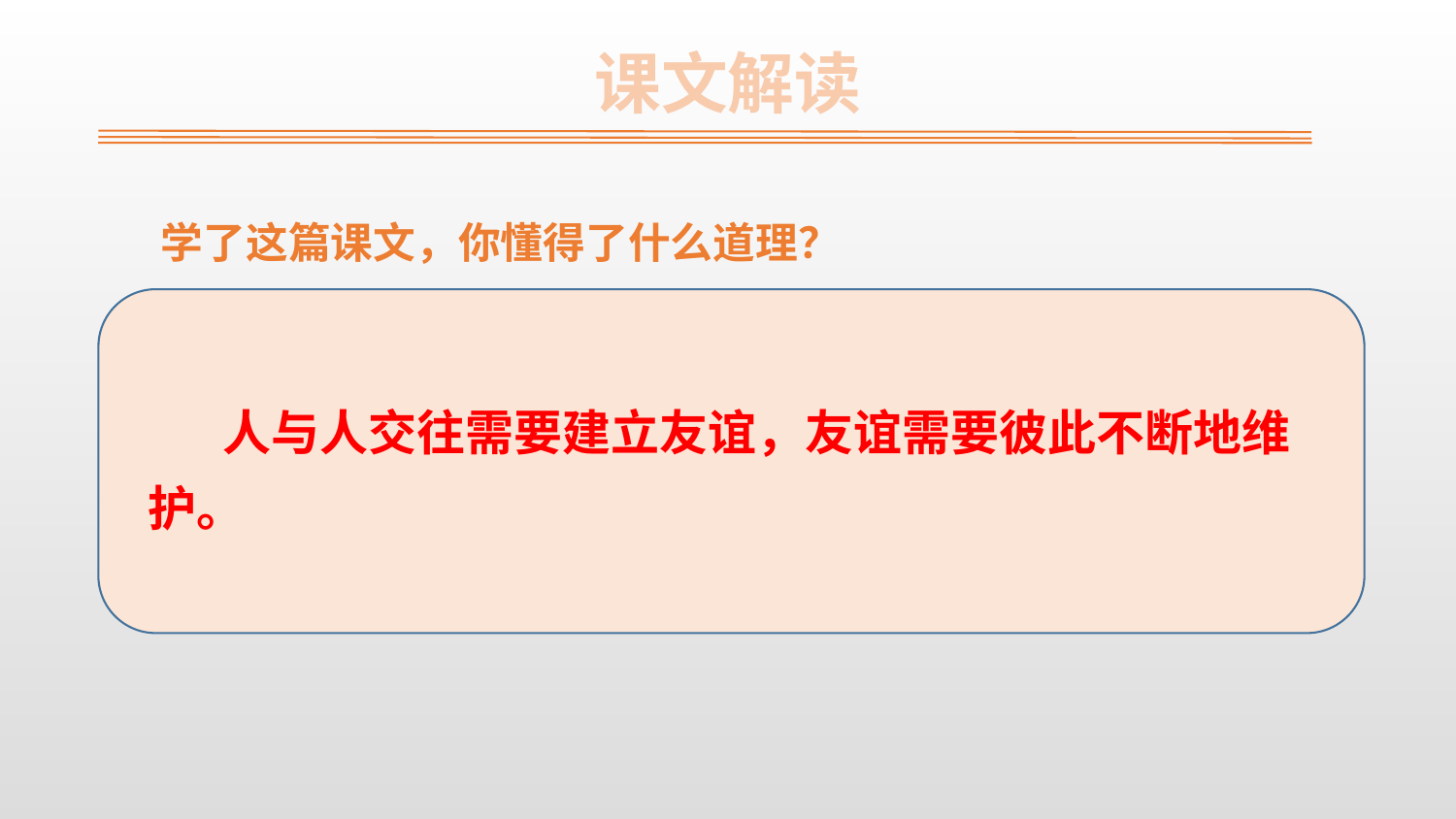

课文解读
学了这篇课文，你懂得了什么道理？

人与人交往需要建立友谊，友谊需要彼此不断地维护。